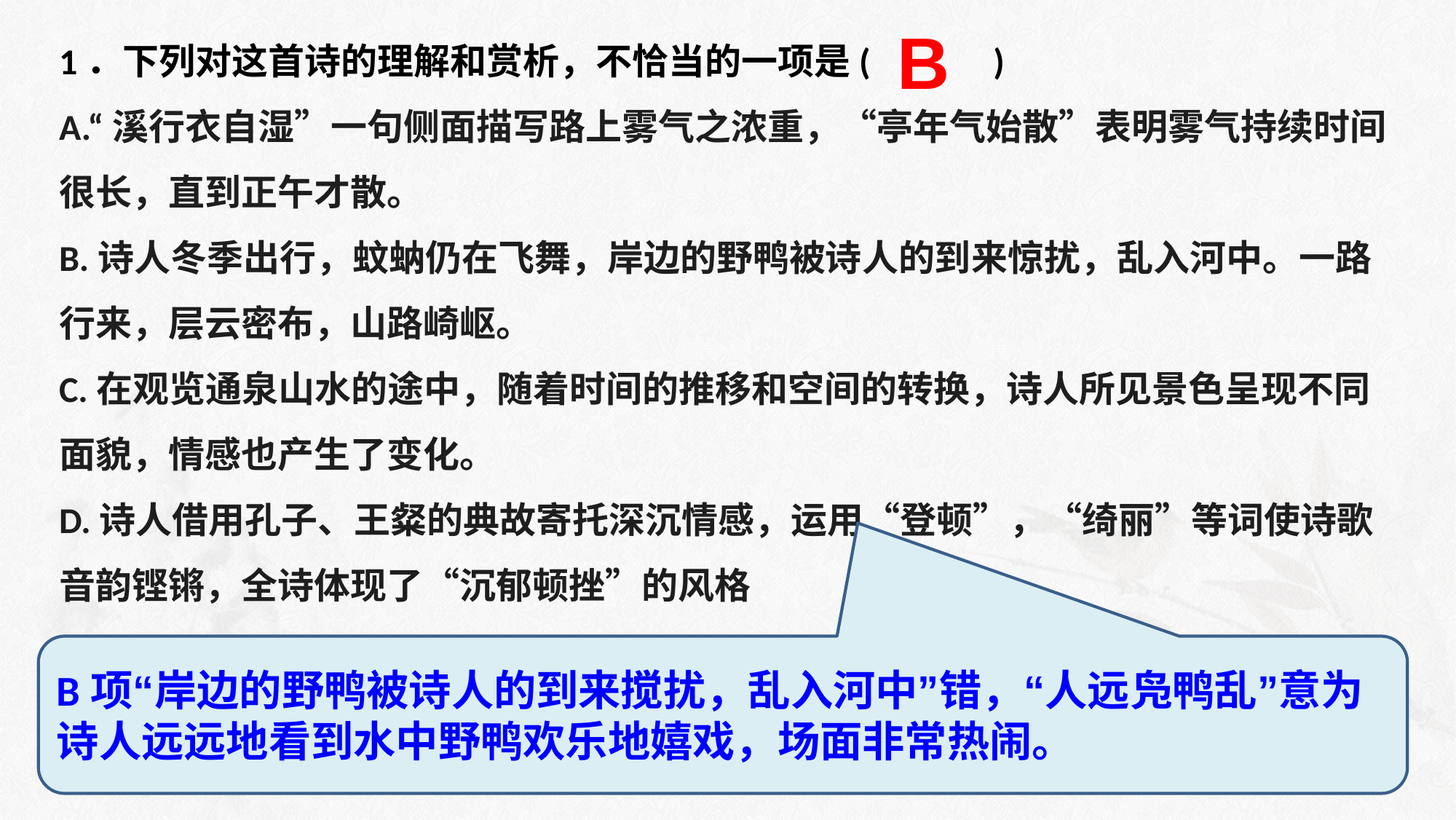

1．下列对这首诗的理解和赏析，不恰当的一项是(               )
A.“溪行衣自湿”一句侧面描写路上雾气之浓重，“亭年气始散”表明雾气持续时间很长，直到正午才散。
B.诗人冬季出行，蚊蚋仍在飞舞，岸边的野鸭被诗人的到来惊扰，乱入河中。一路行来，层云密布，山路崎岖。
C.在观览通泉山水的途中，随着时间的推移和空间的转换，诗人所见景色呈现不同面貌，情感也产生了变化。
D.诗人借用孔子、王粲的典故寄托深沉情感，运用“登顿”，“绮丽”等词使诗歌音韵铿锵，全诗体现了“沉郁顿挫”的风格
B
B项“岸边的野鸭被诗人的到来搅扰，乱入河中”错，“人远凫鸭乱”意为诗人远远地看到水中野鸭欢乐地嬉戏，场面非常热闹。